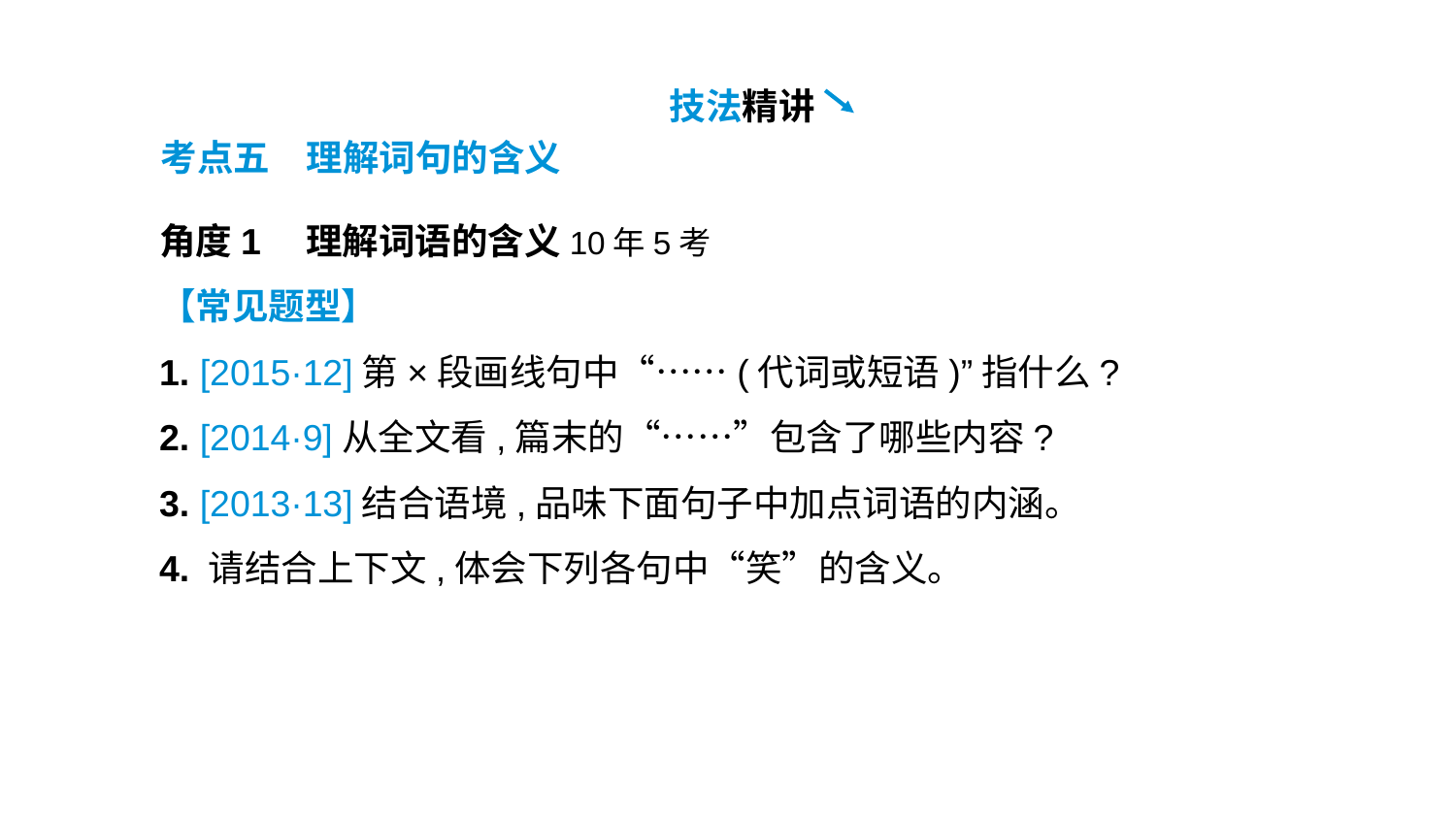

技法精讲
考点五　理解词句的含义
角度1　理解词语的含义10年5考
【常见题型】
1. [2015·12]第×段画线句中“……(代词或短语)”指什么?
2. [2014·9]从全文看,篇末的“……”包含了哪些内容?
3. [2013·13]结合语境,品味下面句子中加点词语的内涵。
4. 请结合上下文,体会下列各句中“笑”的含义。